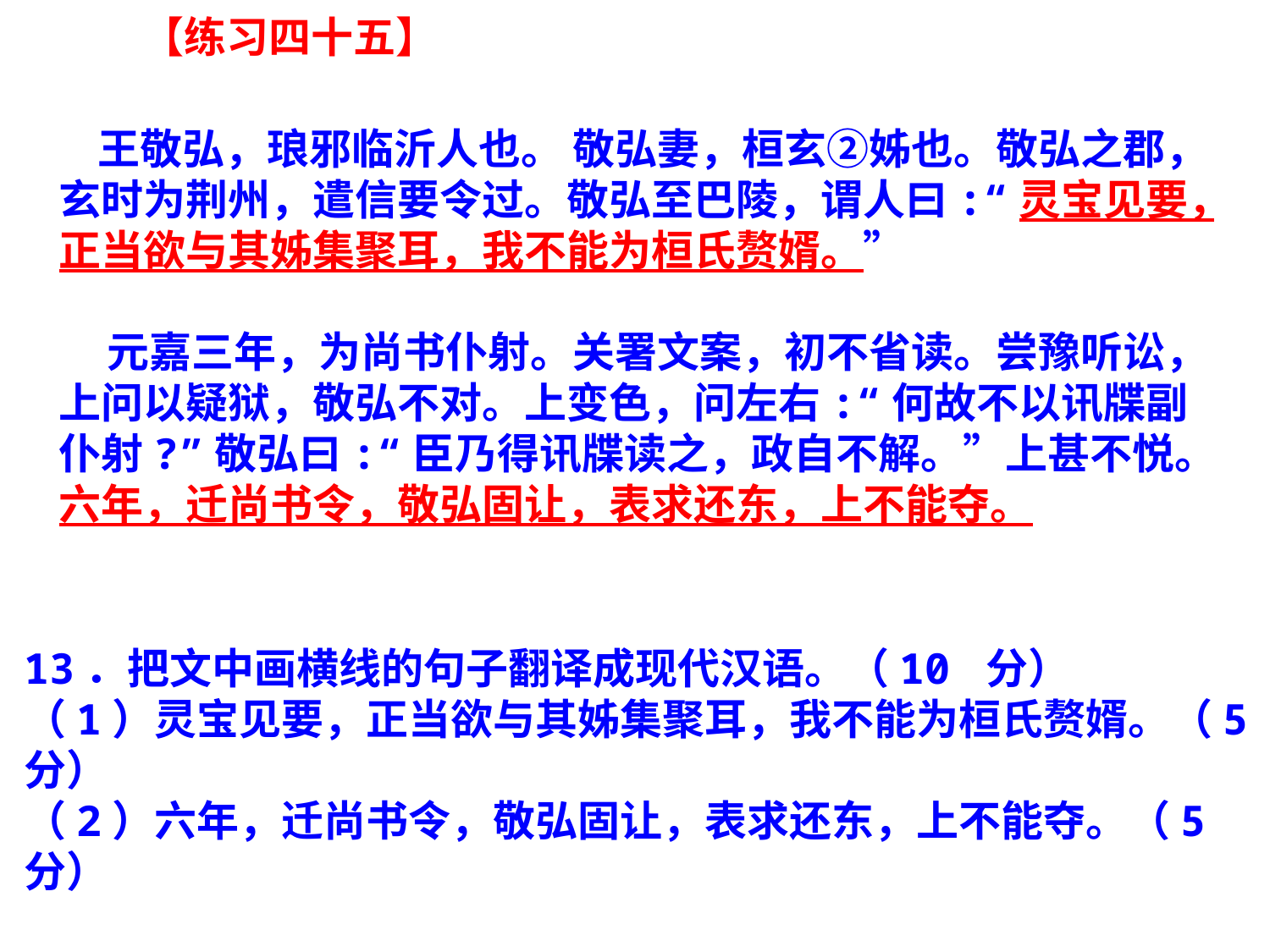

【练习四十五】
   王敬弘，琅邪临沂人也。 敬弘妻，桓玄②姊也。敬弘之郡，玄时为荆州，遣信要令过。敬弘至巴陵，谓人曰:“灵宝见要，正当欲与其姊集聚耳，我不能为桓氏赘婿。”

    元嘉三年，为尚书仆射。关署文案，初不省读。尝豫听讼，上问以疑狱，敬弘不对。上变色，问左右:“何故不以讯牒副仆射?”敬弘曰:“臣乃得讯牒读之，政自不解。”上甚不悦。六年，迁尚书令，敬弘固让，表求还东，上不能夺。
13．把文中画横线的句子翻译成现代汉语。（10 分）
（1）灵宝见要，正当欲与其姊集聚耳，我不能为桓氏赘婿。（5分）
（2）六年，迁尚书令，敬弘固让，表求还东，上不能夺。（5分）